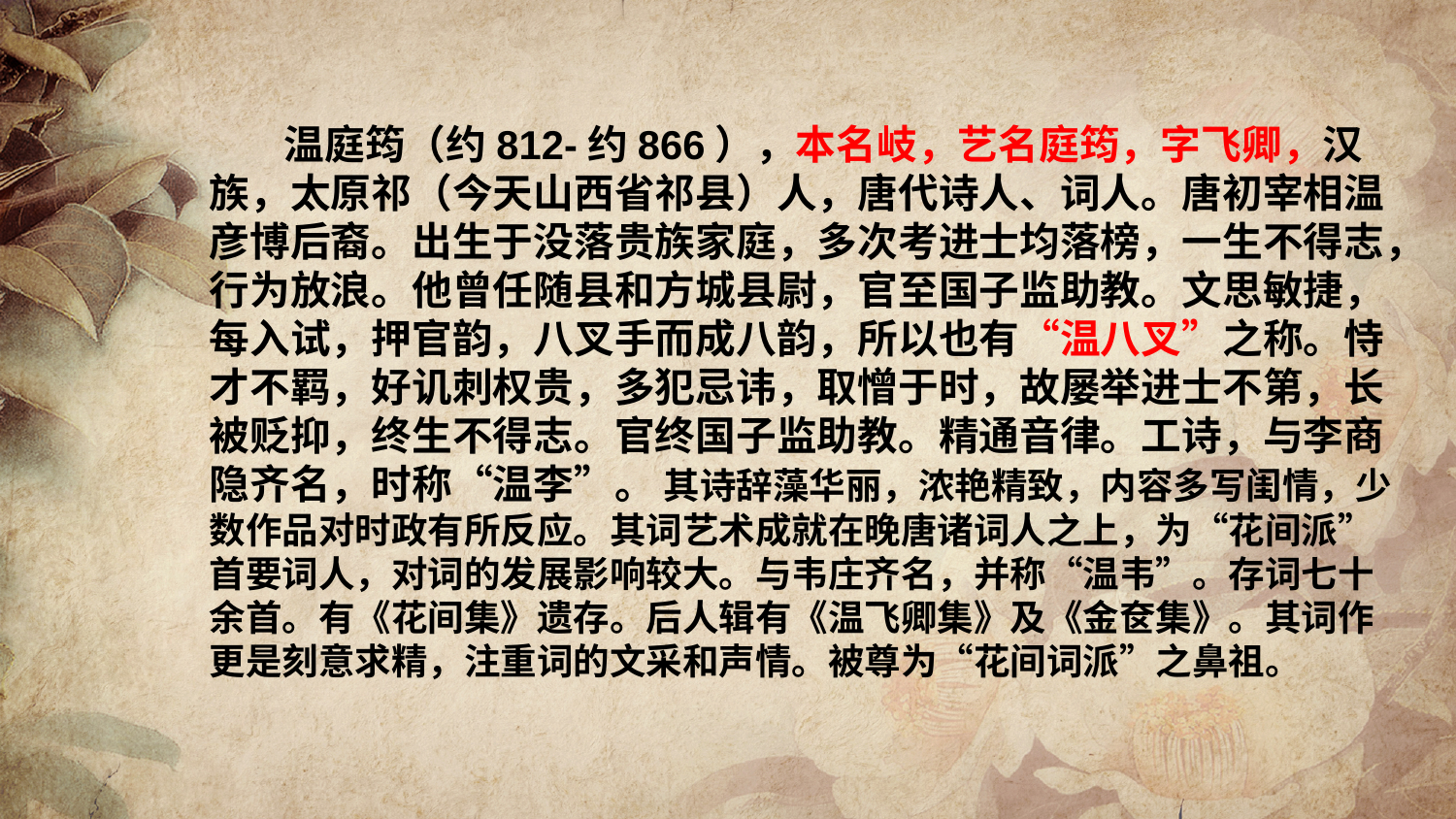

温庭筠（约812-约866），本名岐，艺名庭筠，字飞卿，汉族，太原祁（今天山西省祁县）人，唐代诗人、词人。唐初宰相温彦博后裔。出生于没落贵族家庭，多次考进士均落榜，一生不得志，行为放浪。他曾任随县和方城县尉，官至国子监助教。文思敏捷，每入试，押官韵，八叉手而成八韵，所以也有“温八叉”之称。恃才不羁，好讥刺权贵，多犯忌讳，取憎于时，故屡举进士不第，长被贬抑，终生不得志。官终国子监助教。精通音律。工诗，与李商隐齐名，时称“温李”。 其诗辞藻华丽，浓艳精致，内容多写闺情，少数作品对时政有所反应。其词艺术成就在晚唐诸词人之上，为“花间派”首要词人，对词的发展影响较大。与韦庄齐名，并称“温韦”。存词七十余首。有《花间集》遗存。后人辑有《温飞卿集》及《金奁集》。其词作更是刻意求精，注重词的文采和声情。被尊为“花间词派”之鼻祖。